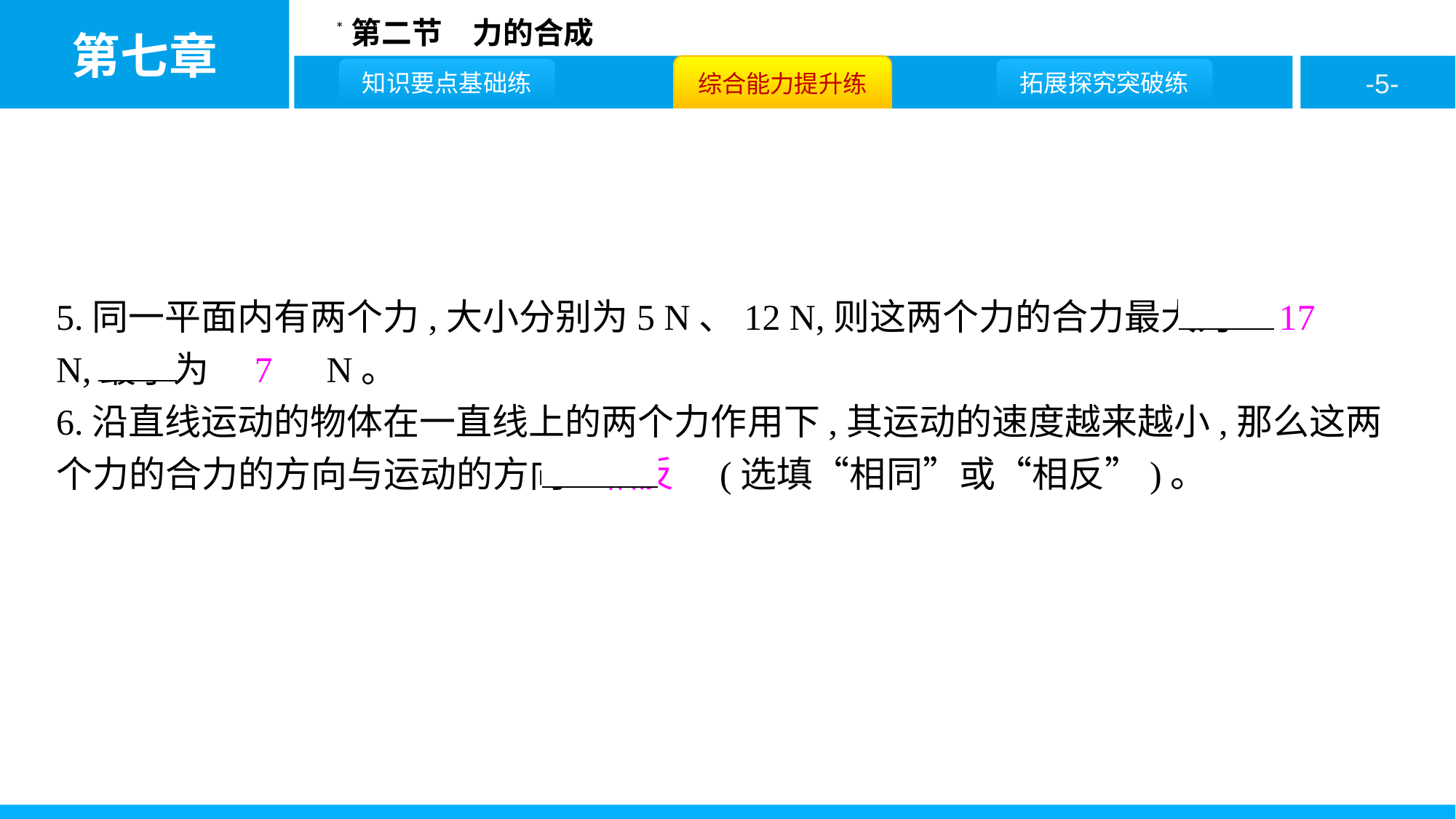

5.同一平面内有两个力,大小分别为5 N、12 N,则这两个力的合力最大为　17　N,最小为　7　N。
6.沿直线运动的物体在一直线上的两个力作用下,其运动的速度越来越小,那么这两个力的合力的方向与运动的方向　相反　(选填“相同”或“相反”)。